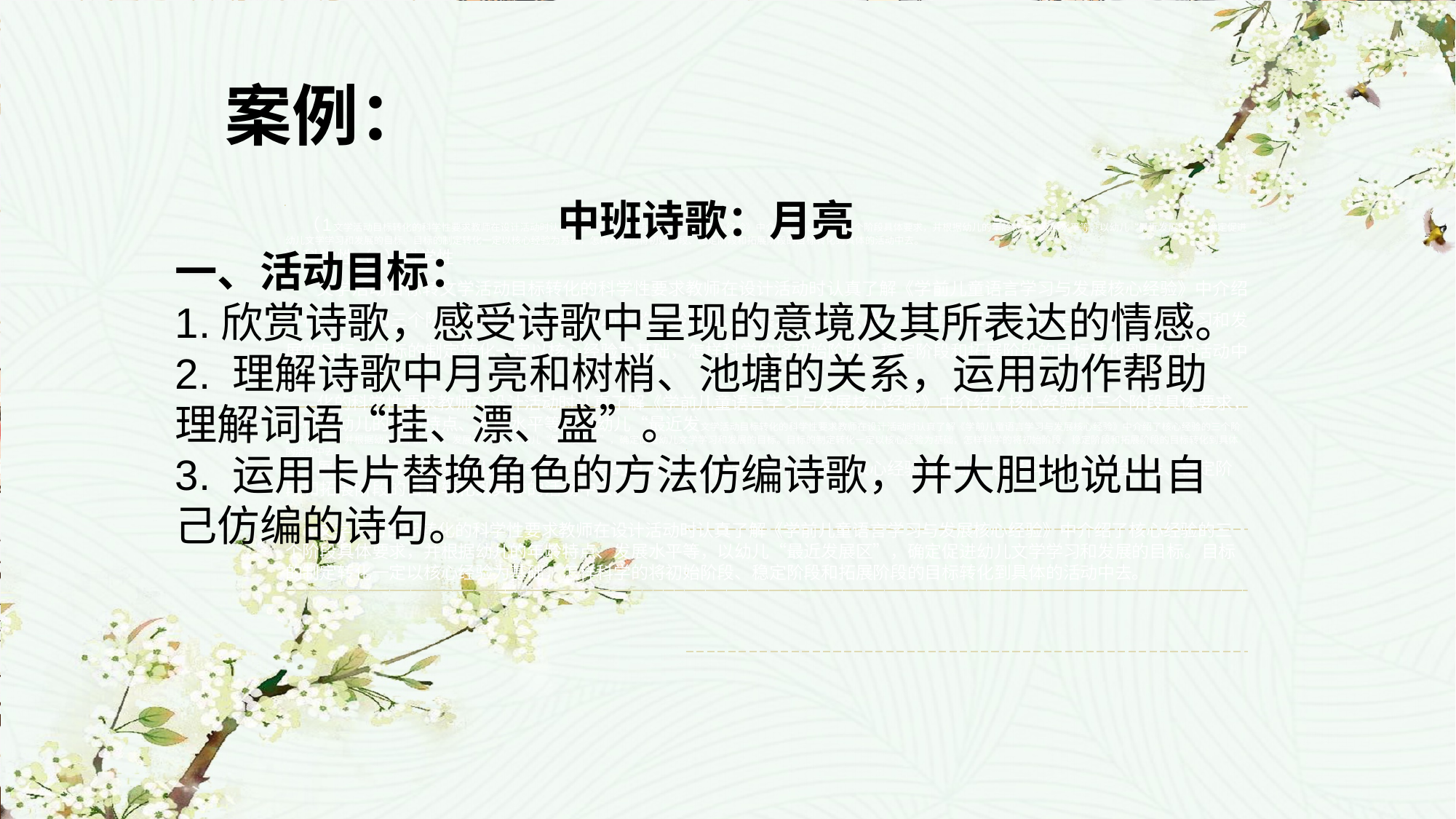

案例：

中班诗歌：月亮
一、活动目标：
1.欣赏诗歌，感受诗歌中呈现的意境及其所表达的情感。
2. 理解诗歌中月亮和树梢、池塘的关系，运用动作帮助理解词语“挂、漂、盛”。
3. 运用卡片替换角色的方法仿编诗歌，并大胆地说出自己仿编的诗句。
    （1文学活动目标转化的科学性要求教师在设计活动时认真了解《学前儿童语言学习与发展核心经验》中介绍了核心经验的三个阶段具体要求，并根据幼儿的年龄特点、发展水平等，以幼儿“最近发展区”，确定促进幼儿文学学习和发展的目标。目标的制定转化一定以核心经验为基础，怎样科学的将初始阶段、稳定阶段和拓展阶段的目标转化到具体的活动中去。
）科学性（1）科学性
文学活动目标转文学活动目标转化的科学性要求教师在设计活动时认真了解《学前儿童语言学习与发展核心经验》中介绍了核心经验的三个阶段具体要求，并根据幼儿的年龄特点、发展水平等，以幼儿“最近发展区”，确定促进幼儿文学学习和发展的目标。目标的制定转化一定以核心经验为基础，怎样科学的将初始阶段、稳定阶段和拓展阶段的目标转化到具体的活动中去。
化的科学性要求教师在设计活动时认真了解《学前儿童语言学习与发展核心经验》中介绍了核心经验的三个阶段具体要求，并根据幼儿的年龄特点、发展水平等，以幼儿“最近发文学活动目标转化的科学性要求教师在设计活动时认真了解《学前儿童语言学习与发展核心经验》中介绍了核心经验的三个阶段具体要求，并根据幼儿的年龄特点、发展水平等，以幼儿“最近发展区”，确定促进幼儿文学学习和发展的目标。目标的制定转化一定以核心经验为基础，怎样科学的将初始阶段、稳定阶段和拓展阶段的目标转化到具体的活动中去。
展区”，确定促进幼儿文学学习和发展的目标。目标的制定转化一定以核心经验为基础，怎样科学的将初始阶段、稳定阶段和拓展阶段的目标转化到具体的活动中去。

文学活动目标转化的科学性要求教师在设计活动时认真了解《学前儿童语言学习与发展核心经验》中介绍了核心经验的三个阶段具体要求，并根据幼儿的年龄特点、发展水平等，以幼儿“最近发展区”，确定促进幼儿文学学习和发展的目标。目标的制定转化一定以核心经验为基础，怎样科学的将初始阶段、稳定阶段和拓展阶段的目标转化到具体的活动中去。